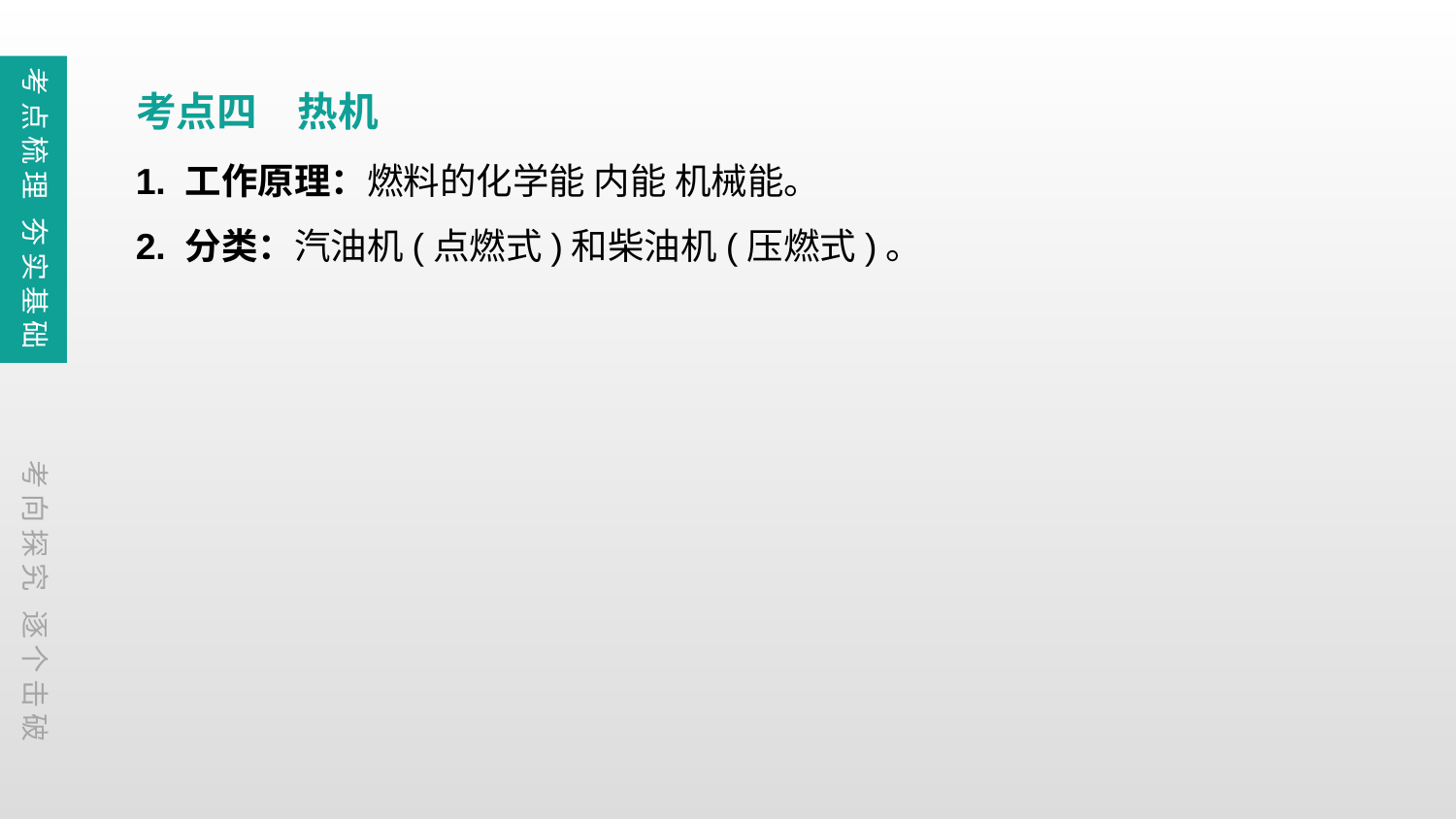

考点梳理 夯实基础
考点四　热机
1. 工作原理：燃料的化学能 内能 机械能。
2. 分类：汽油机(点燃式)和柴油机(压燃式)。
考向探究 逐个击破